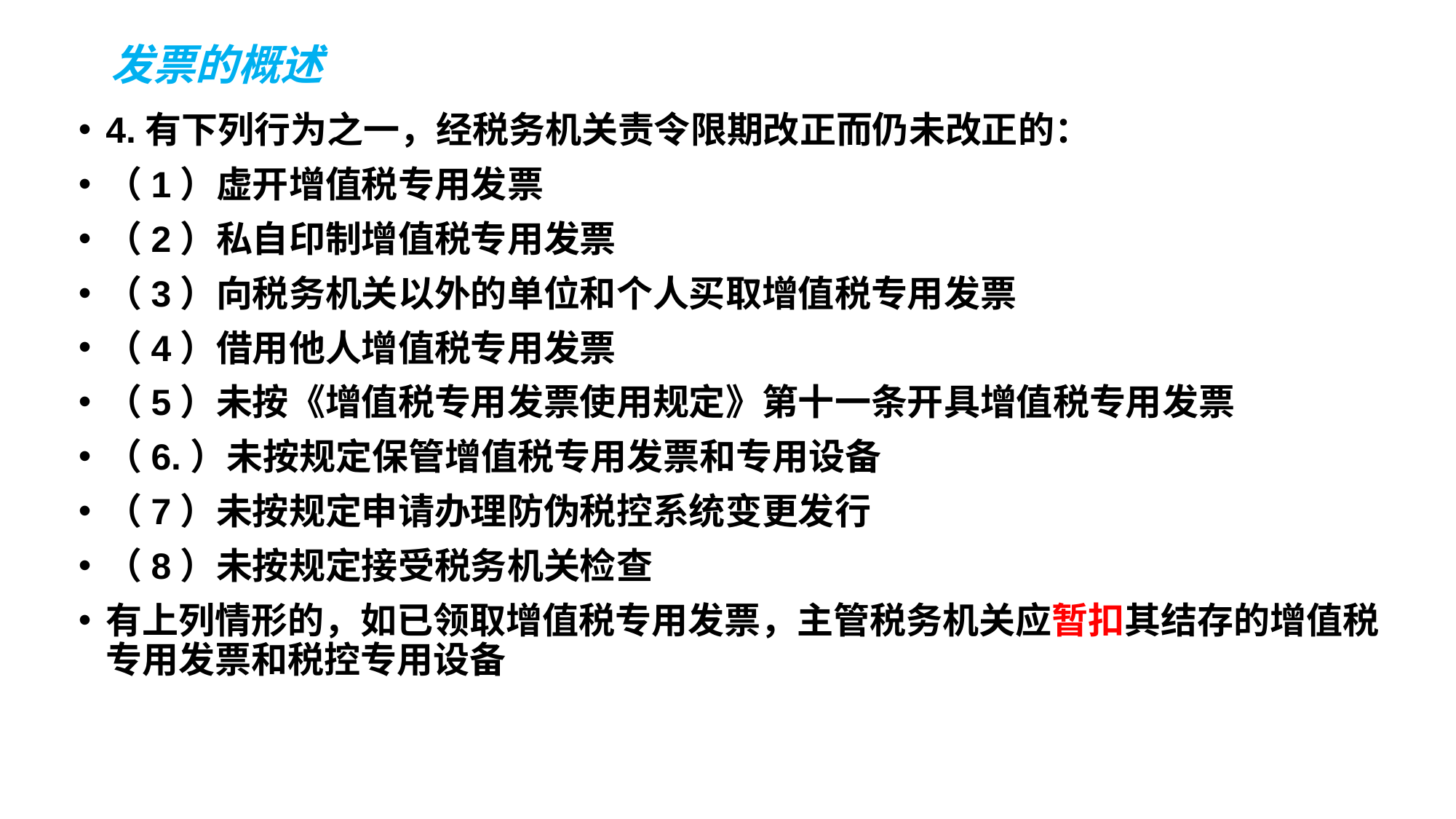

# 发票的概述
4.有下列行为之一，经税务机关责令限期改正而仍未改正的：
（1）虚开增值税专用发票
（2）私自印制增值税专用发票
（3）向税务机关以外的单位和个人买取增值税专用发票
（4）借用他人增值税专用发票
（5）未按《增值税专用发票使用规定》第十一条开具增值税专用发票
（6.）未按规定保管增值税专用发票和专用设备
（7）未按规定申请办理防伪税控系统变更发行
（8）未按规定接受税务机关检查
有上列情形的，如已领取增值税专用发票，主管税务机关应暂扣其结存的增值税专用发票和税控专用设备